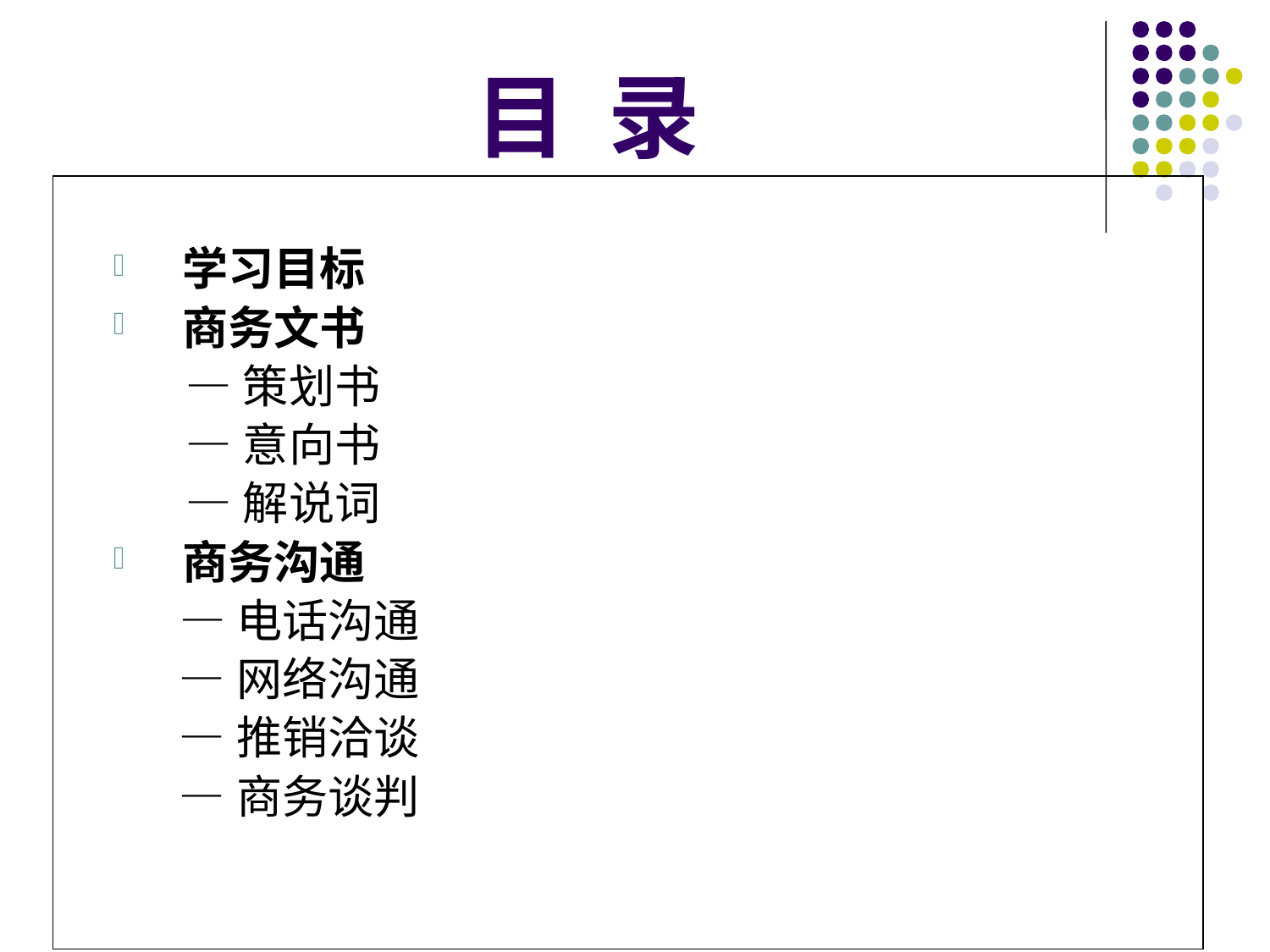

# 目  录

学习目标
商务文书
       —策划书
       —意向书
       —解说词
商务沟通
           —电话沟通
           —网络沟通
           —推销洽谈
           —商务谈判